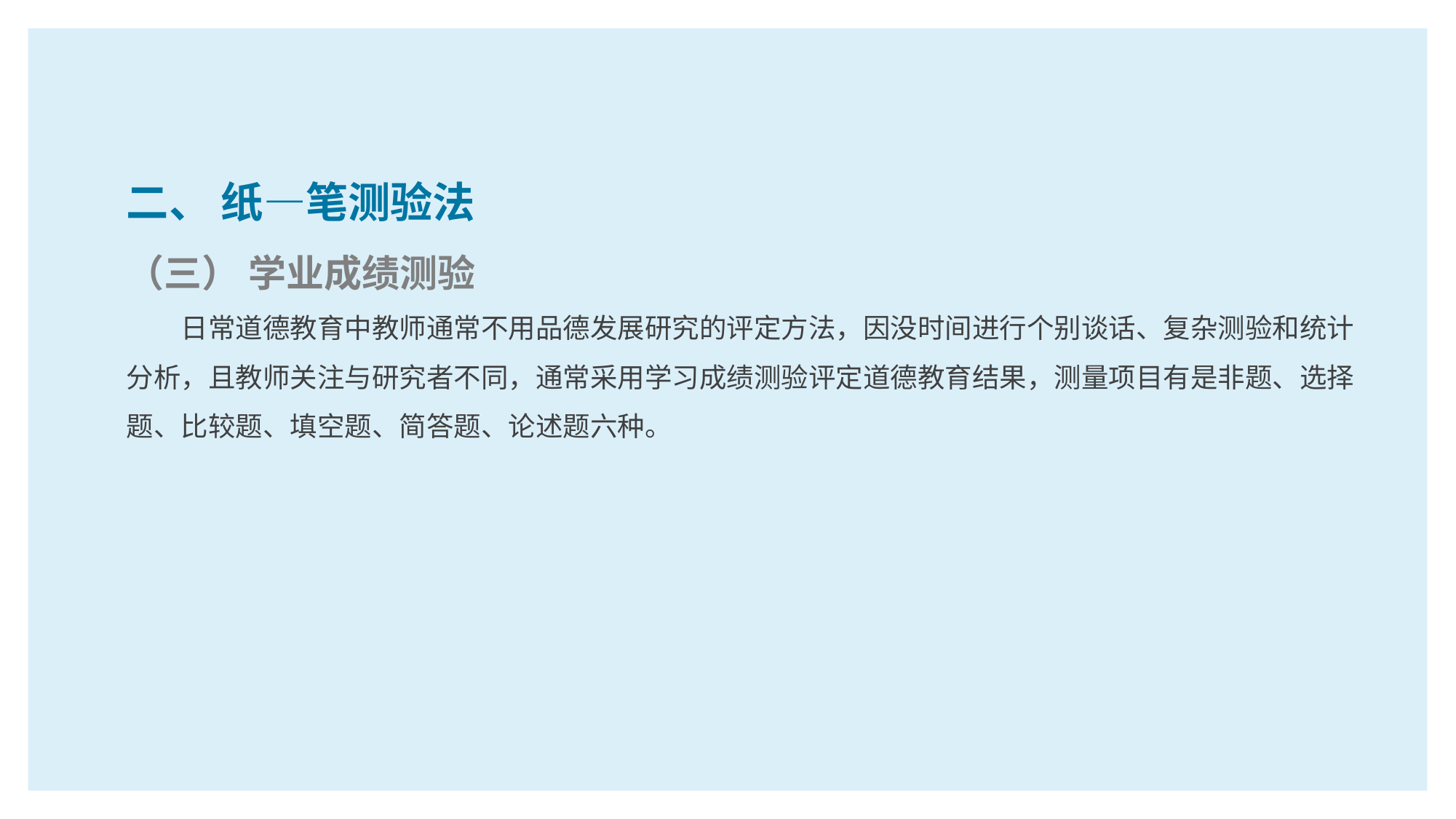

二、 纸—笔测验法
（三） 学业成绩测验
日常道德教育中教师通常不用品德发展研究的评定方法，因没时间进行个别谈话、复杂测验和统计分析，且教师关注与研究者不同，通常采用学习成绩测验评定道德教育结果，测量项目有是非题、选择题、比较题、填空题、简答题、论述题六种。